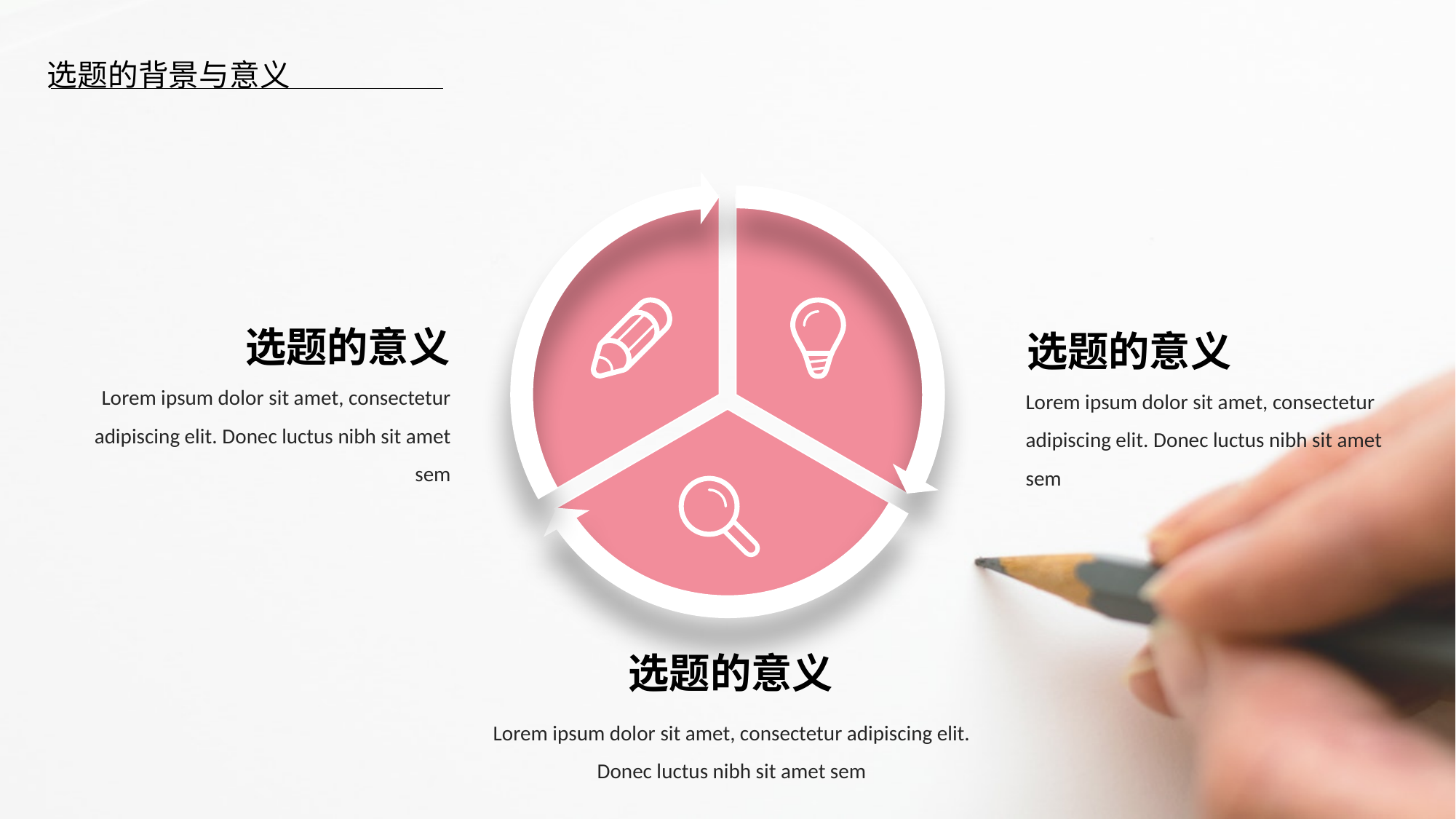

选题的背景与意义

选题的意义
选题的意义
Lorem ipsum dolor sit amet, consectetur adipiscing elit. Donec luctus nibh sit amet sem
Lorem ipsum dolor sit amet, consectetur adipiscing elit. Donec luctus nibh sit amet sem

选题的意义
Lorem ipsum dolor sit amet, consectetur adipiscing elit. Donec luctus nibh sit amet sem
7